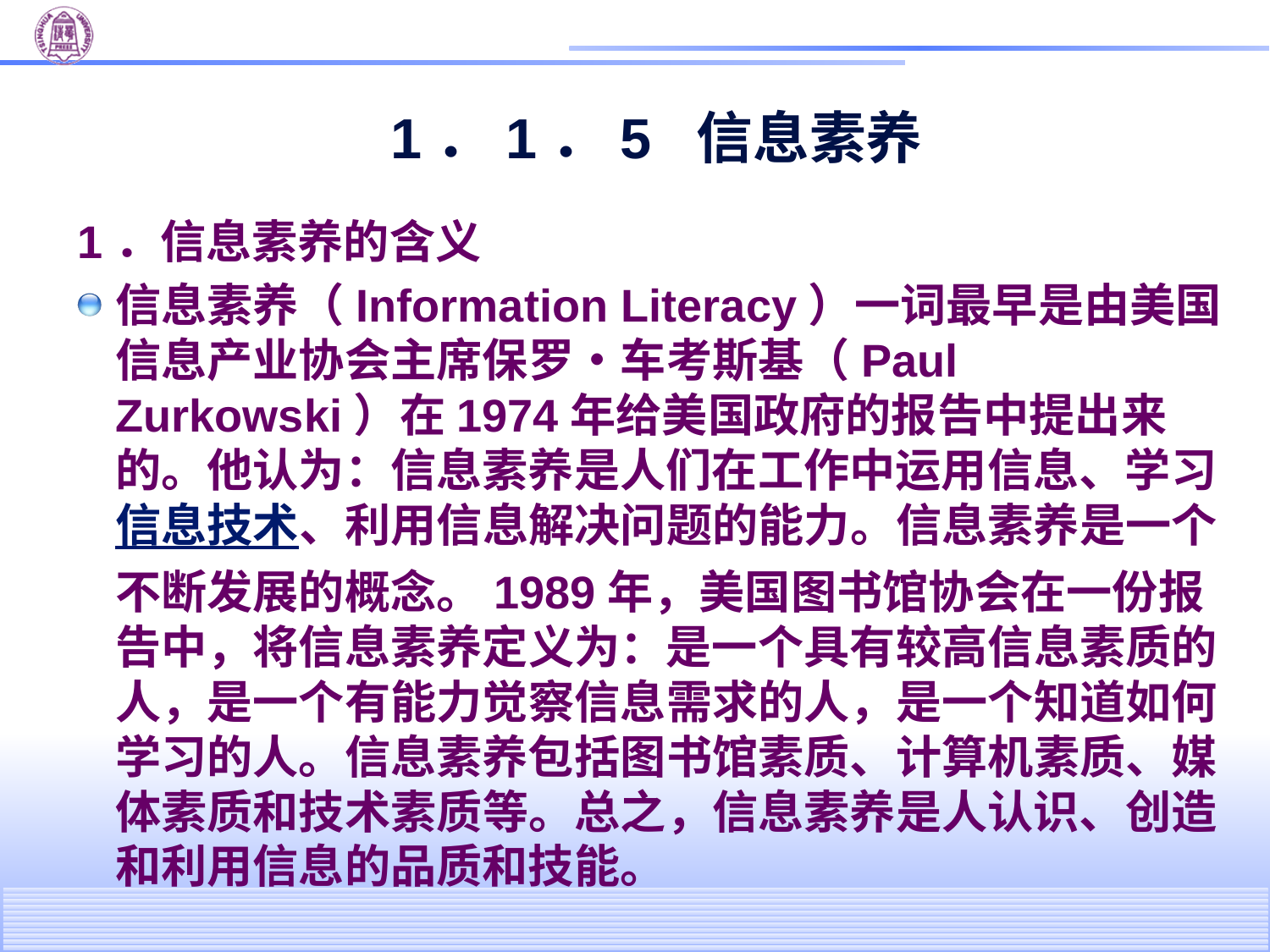

# 1．1．5  信息素养
1．信息素养的含义
信息素养（Information Literacy）一词最早是由美国信息产业协会主席保罗•车考斯基（Paul Zurkowski）在1974年给美国政府的报告中提出来的。他认为：信息素养是人们在工作中运用信息、学习信息技术、利用信息解决问题的能力。信息素养是一个不断发展的概念。1989年，美国图书馆协会在一份报告中，将信息素养定义为：是一个具有较高信息素质的人，是一个有能力觉察信息需求的人，是一个知道如何学习的人。信息素养包括图书馆素质、计算机素质、媒体素质和技术素质等。总之，信息素养是人认识、创造和利用信息的品质和技能。